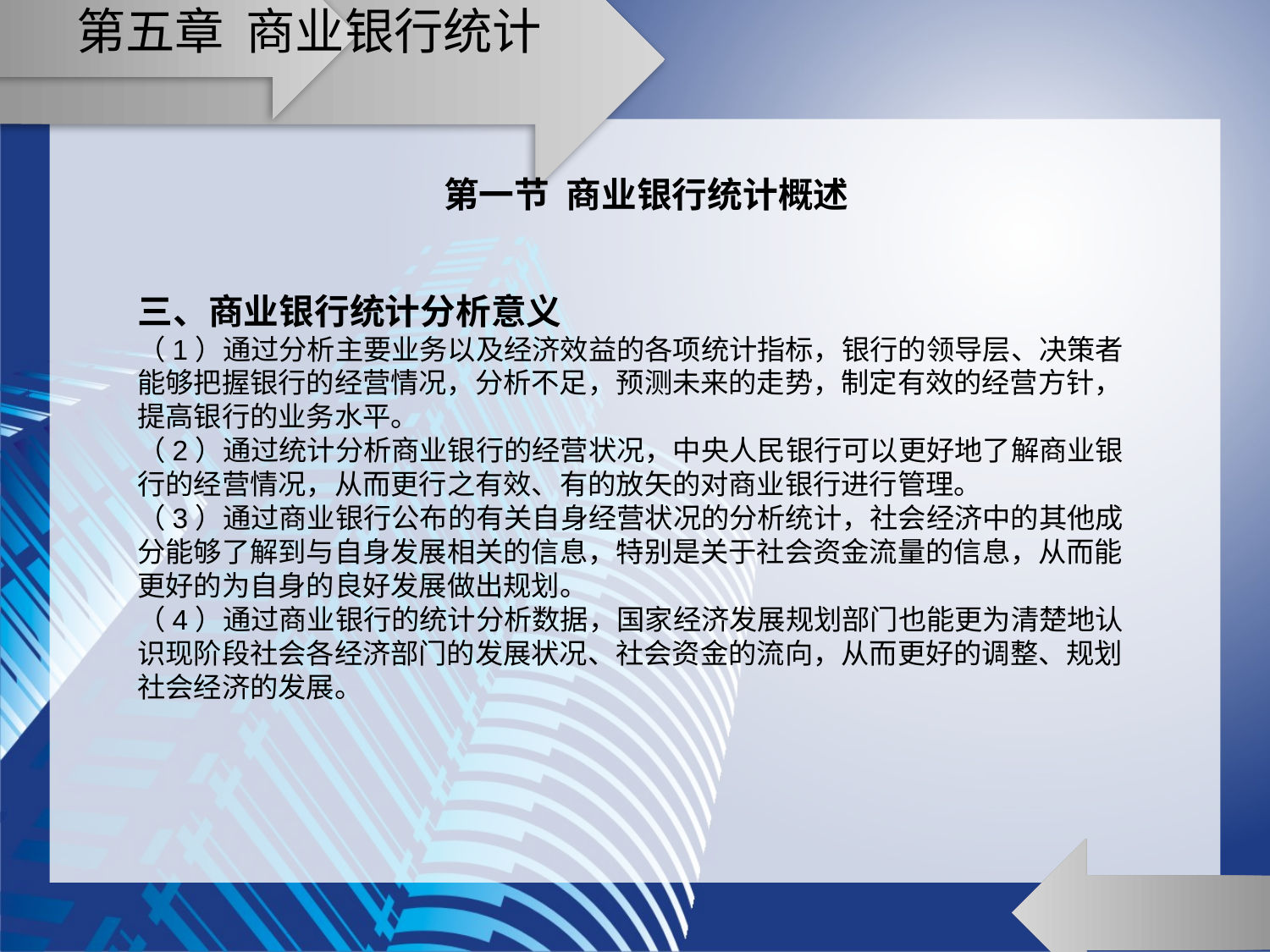

# 第五章  商业银行统计
第一节  商业银行统计概述
三、商业银行统计分析意义
（1）通过分析主要业务以及经济效益的各项统计指标，银行的领导层、决策者能够把握银行的经营情况，分析不足，预测未来的走势，制定有效的经营方针，提高银行的业务水平。
（2）通过统计分析商业银行的经营状况，中央人民银行可以更好地了解商业银行的经营情况，从而更行之有效、有的放矢的对商业银行进行管理。
（3）通过商业银行公布的有关自身经营状况的分析统计，社会经济中的其他成分能够了解到与自身发展相关的信息，特别是关于社会资金流量的信息，从而能更好的为自身的良好发展做出规划。
（4）通过商业银行的统计分析数据，国家经济发展规划部门也能更为清楚地认识现阶段社会各经济部门的发展状况、社会资金的流向，从而更好的调整、规划社会经济的发展。